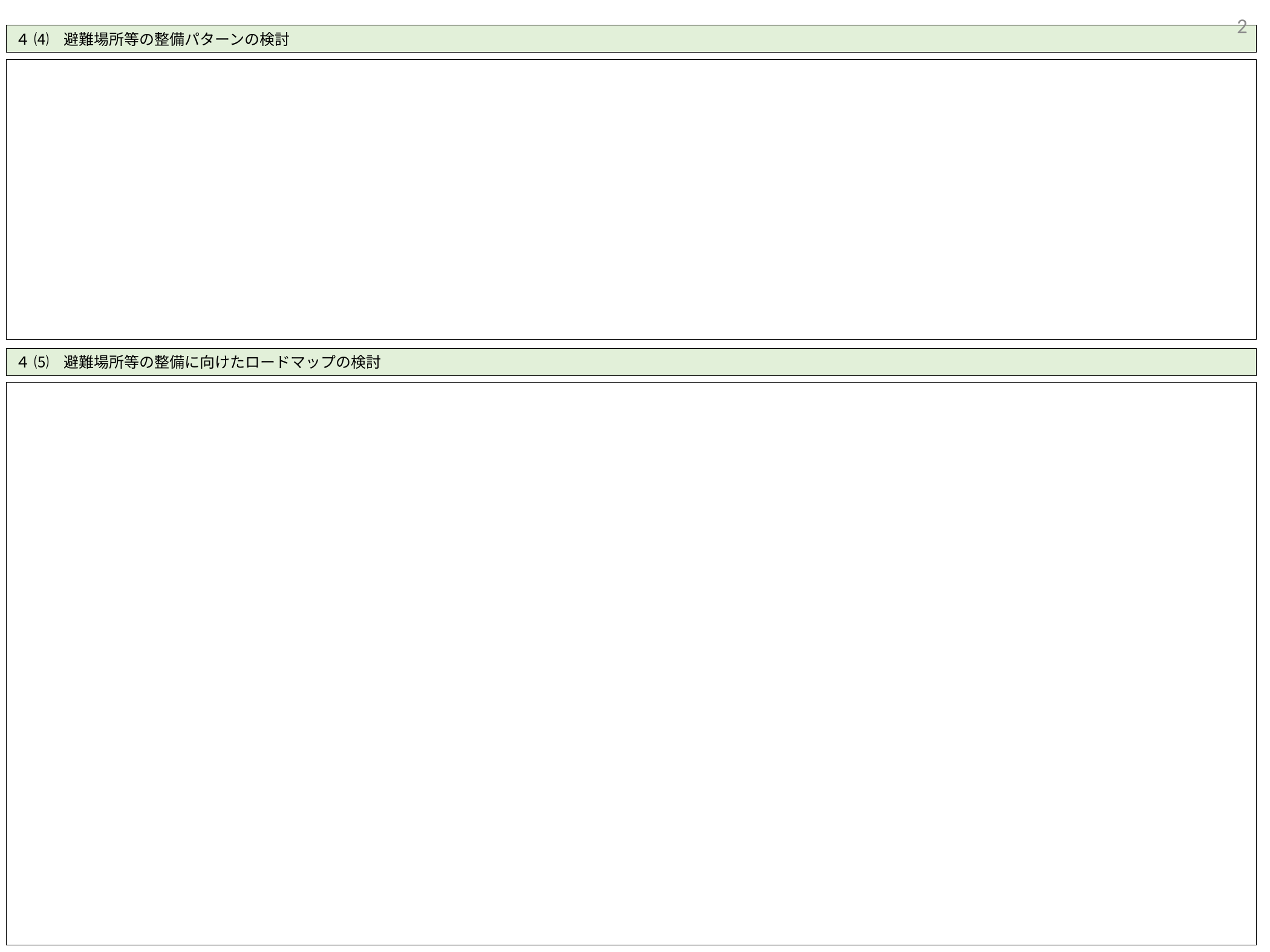

2
４ ⑷　避難場所等の整備パターンの検討

４ ⑸　避難場所等の整備に向けたロードマップの検討